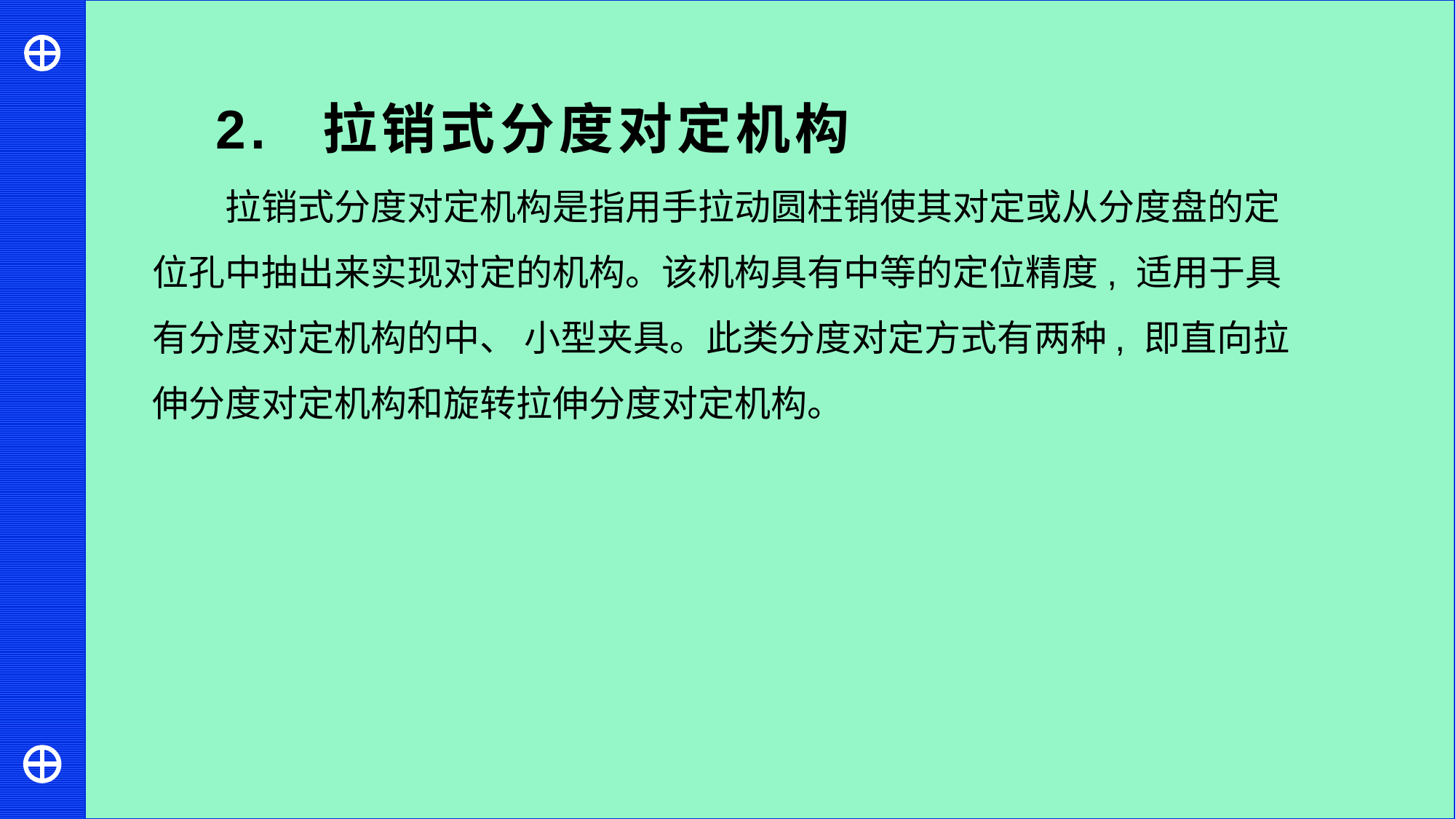

2.  拉销式分度对定机构
拉销式分度对定机构是指用手拉动圆柱销使其对定或从分度盘的定位孔中抽出来实现对定的机构。该机构具有中等的定位精度, 适用于具有分度对定机构的中、 小型夹具。此类分度对定方式有两种, 即直向拉伸分度对定机构和旋转拉伸分度对定机构。